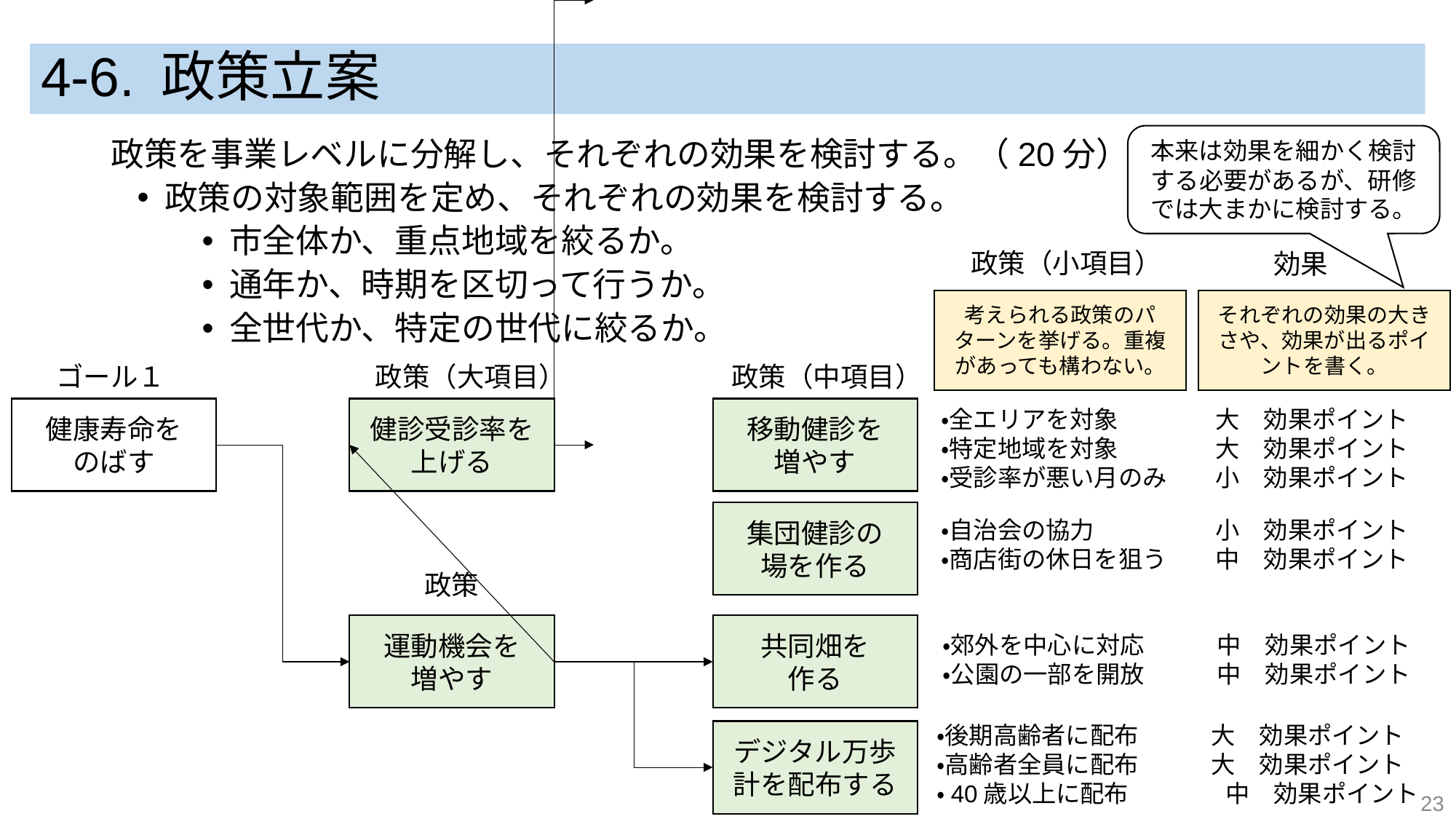

# 4-6. 政策立案
本来は効果を細かく検討する必要があるが、研修では大まかに検討する。
政策を事業レベルに分解し、それぞれの効果を検討する。（20分）
政策の対象範囲を定め、それぞれの効果を検討する。
市全体か、重点地域を絞るか。
通年か、時期を区切って行うか。
全世代か、特定の世代に絞るか。
政策（小項目）
効果
それぞれの効果の大きさや、効果が出るポイントを書く。
考えられる政策のパターンを挙げる。重複があっても構わない。
政策（大項目）
政策（中項目）
ゴール１
健康寿命を
のばす
健診受診率を
上げる
移動健診を
増やす
・全エリアを対象　　　　大　効果ポイント
・特定地域を対象　　　　大　効果ポイント
・受診率が悪い月のみ　　小　効果ポイント
集団健診の
場を作る
・自治会の協力　　　　　小　効果ポイント
・商店街の休日を狙う　　中　効果ポイント
政策
運動機会を
増やす
共同畑を
作る
・郊外を中心に対応　　　中　効果ポイント
・公園の一部を開放　　　中　効果ポイント
・後期高齢者に配布　　　大　効果ポイント
・高齢者全員に配布　　　大　効果ポイント
・40歳以上に配布　　　　中　効果ポイント
デジタル万歩計を配布する
23